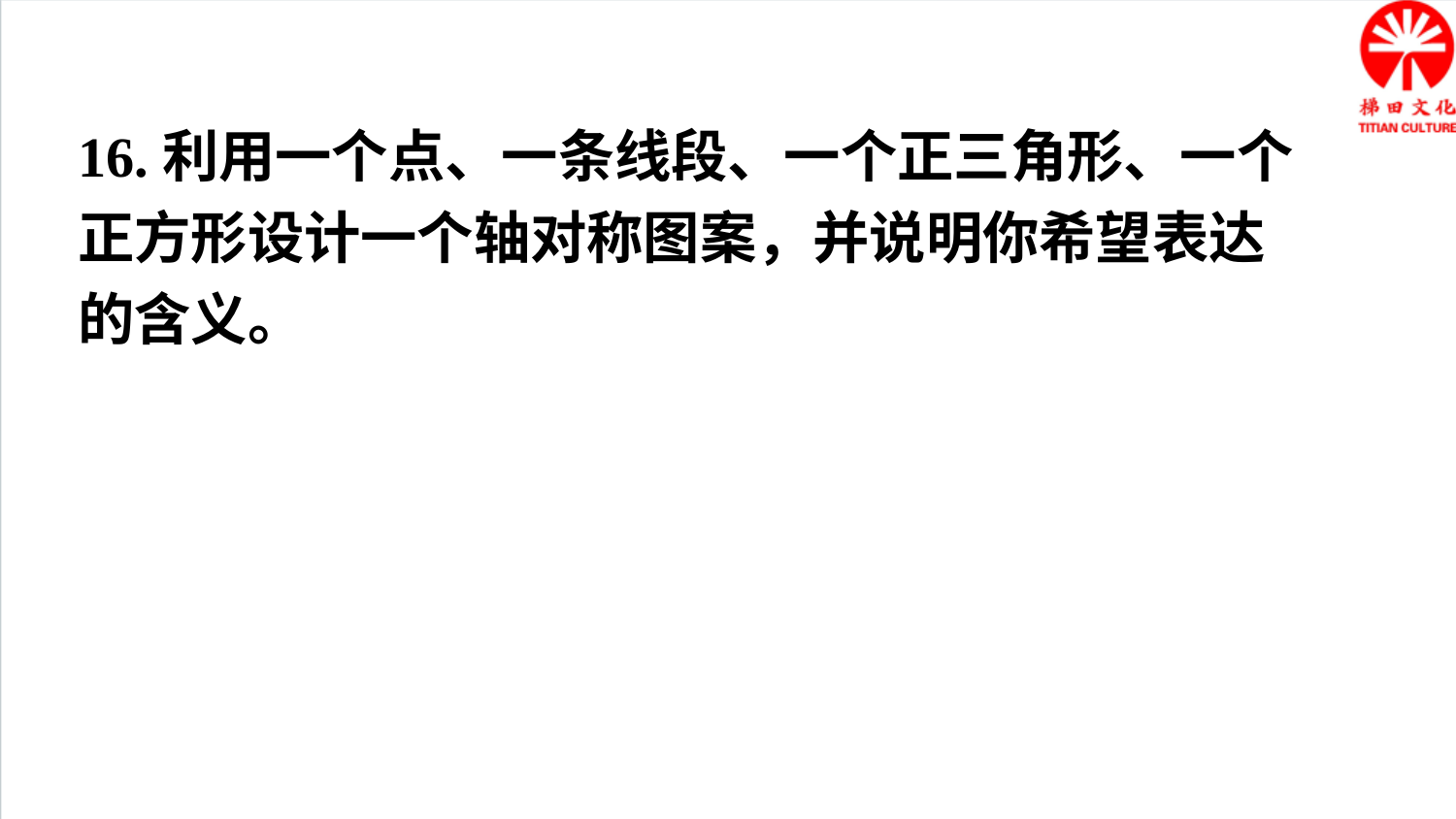

16.利用一个点、一条线段、一个正三角形、一个正方形设计一个轴对称图案，并说明你希望表达的含义。